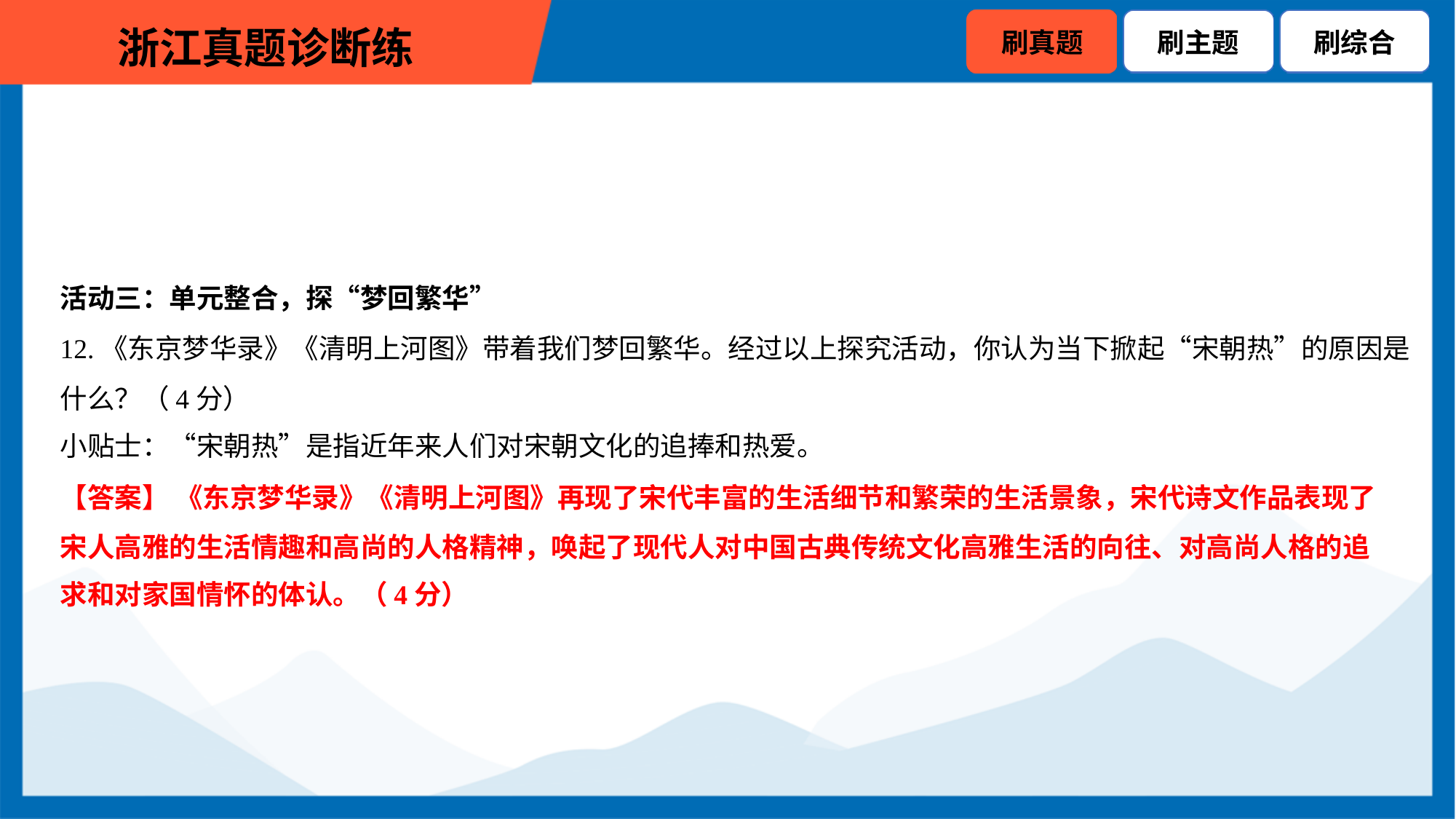

活动三：单元整合，探“梦回繁华”
12.《东京梦华录》《清明上河图》带着我们梦回繁华。经过以上探究活动，你认为当下掀起“宋朝热”的原因是
什么？（4分）
小贴士：“宋朝热”是指近年来人们对宋朝文化的追捧和热爱。
【答案】 《东京梦华录》《清明上河图》再现了宋代丰富的生活细节和繁荣的生活景象，宋代诗文作品表现了
宋人高雅的生活情趣和高尚的人格精神，唤起了现代人对中国古典传统文化高雅生活的向往、对高尚人格的追
求和对家国情怀的体认。（4分）